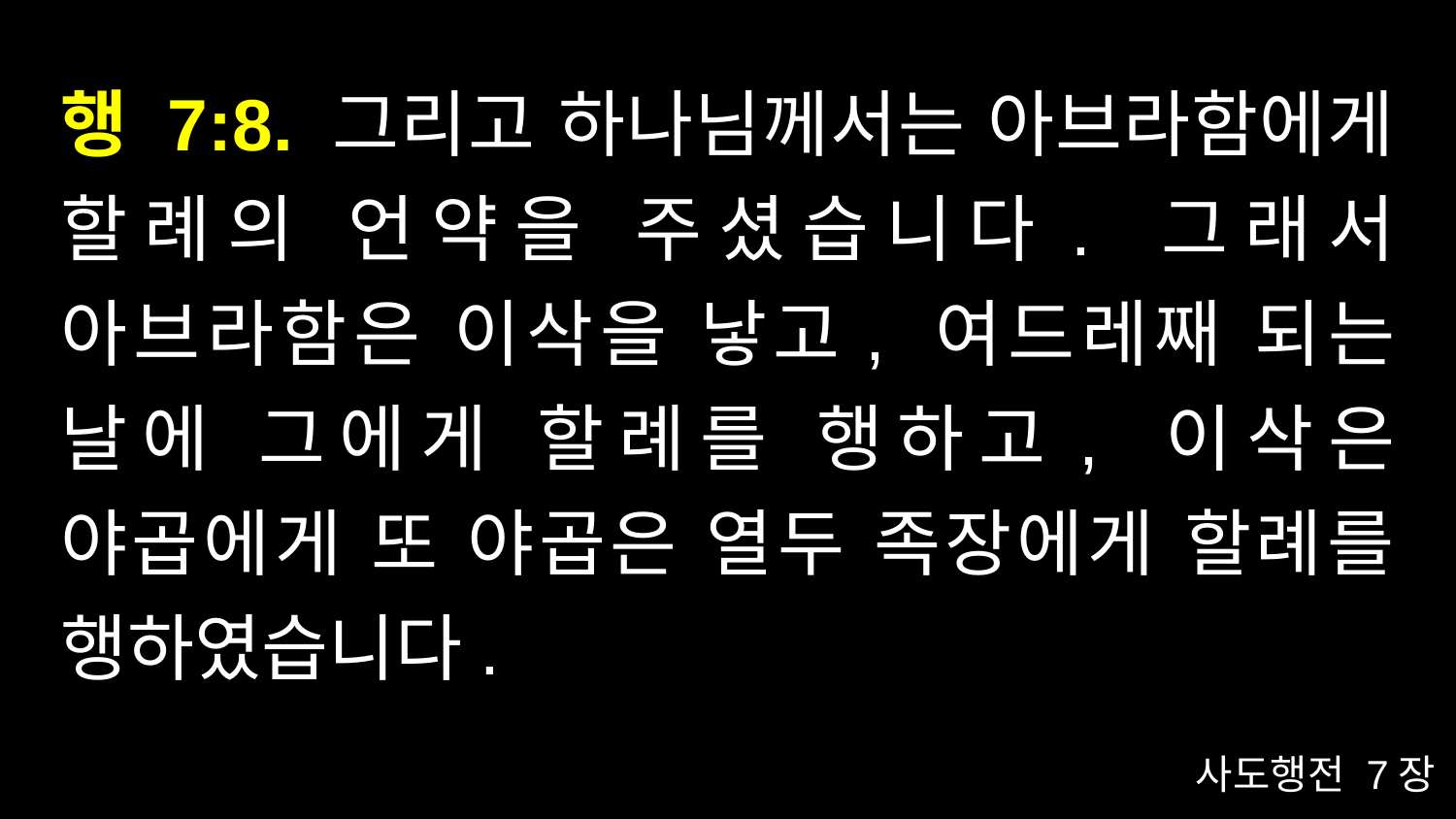

# 행 7:8. 그리고 하나님께서는 아브라함에게 할례의 언약을 주셨습니다. 그래서 아브라함은 이삭을 낳고, 여드레째 되는 날에 그에게 할례를 행하고, 이삭은 야곱에게 또 야곱은 열두 족장에게 할례를 행하였습니다.
사도행전 7장